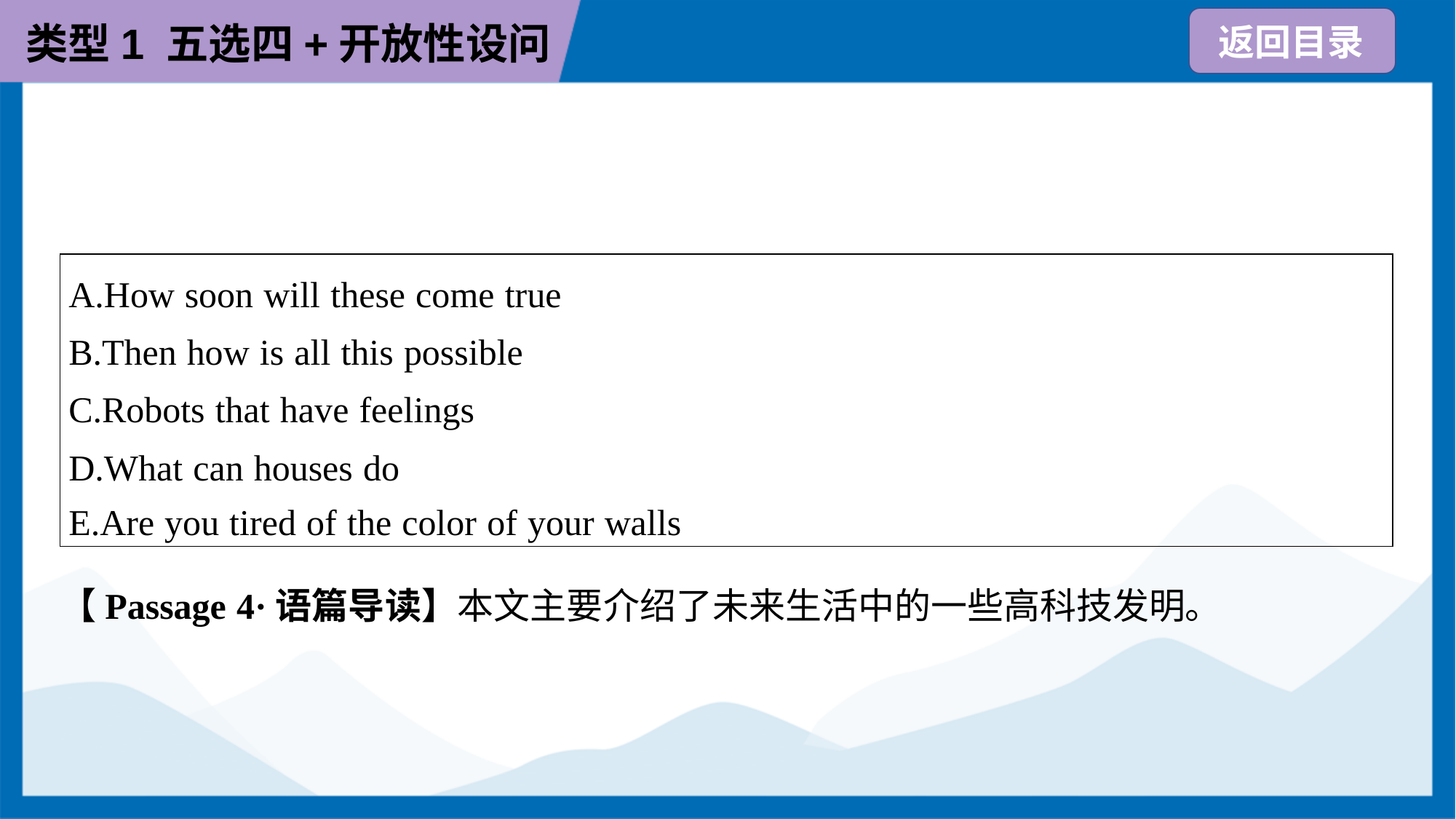

| A.How soon will these come true B.Then how is all this possible C.Robots that have feelings D.What can houses do E.Are you tired of the color of your walls |
| --- |
【Passage 4·语篇导读】本文主要介绍了未来生活中的一些高科技发明。